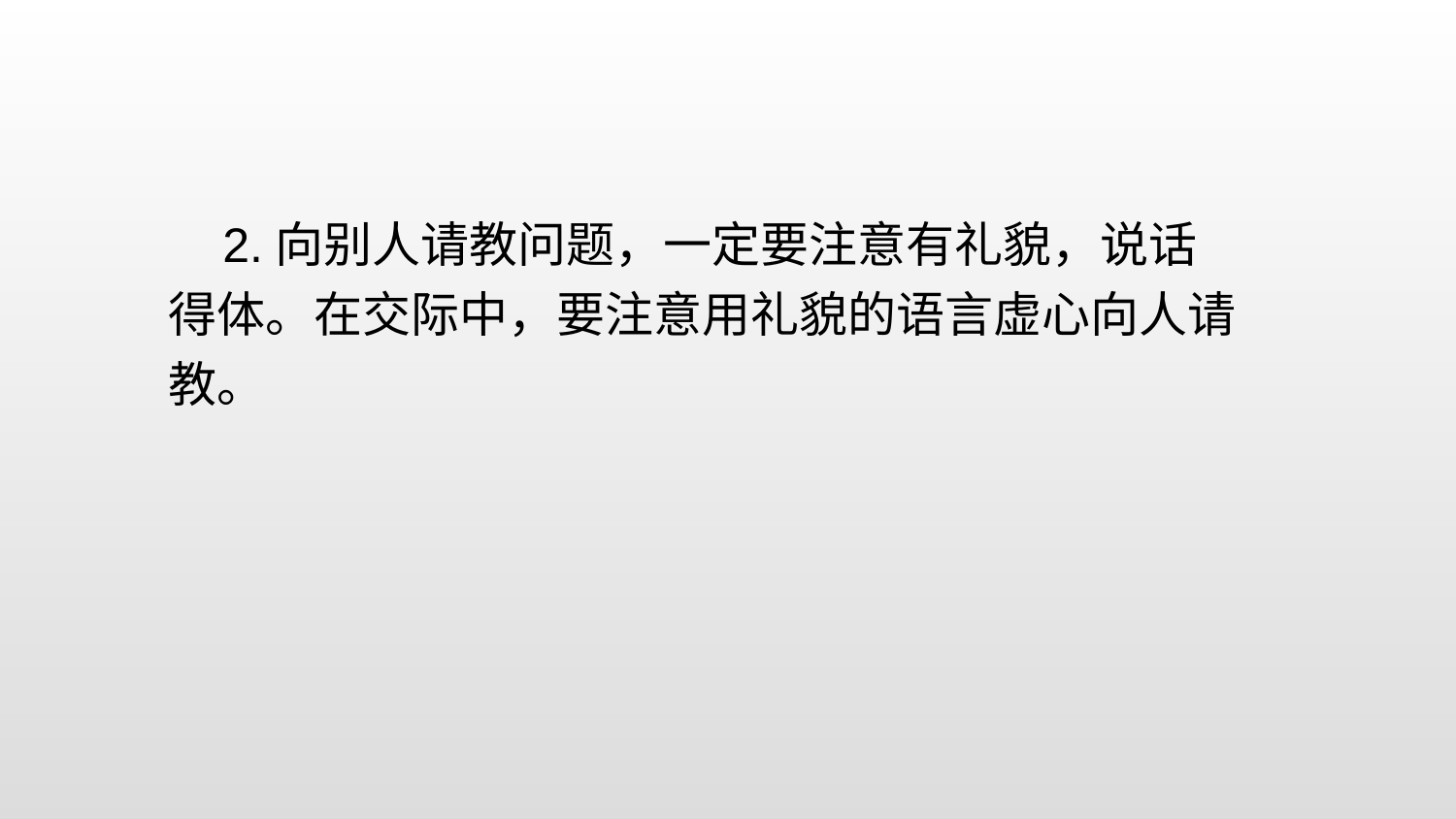

2.向别人请教问题，一定要注意有礼貌，说话得体。在交际中，要注意用礼貌的语言虚心向人请教。